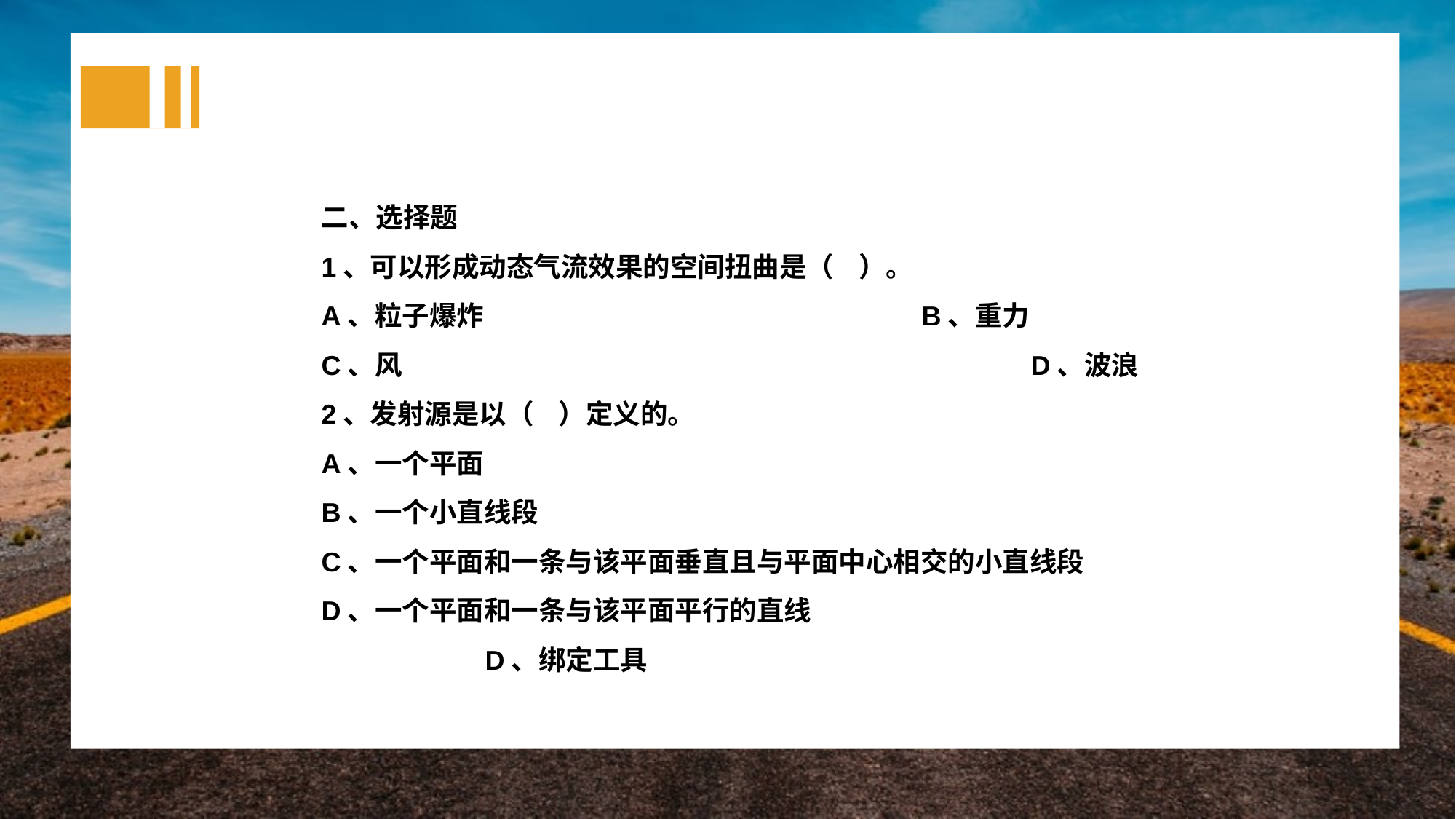

二、选择题
1、可以形成动态气流效果的空间扭曲是（    ）。
A、粒子爆炸					B、重力
C、风						D、波浪
2、发射源是以（    ）定义的。
A、一个平面
B、一个小直线段
C、一个平面和一条与该平面垂直且与平面中心相交的小直线段
D、一个平面和一条与该平面平行的直线
		D、绑定工具